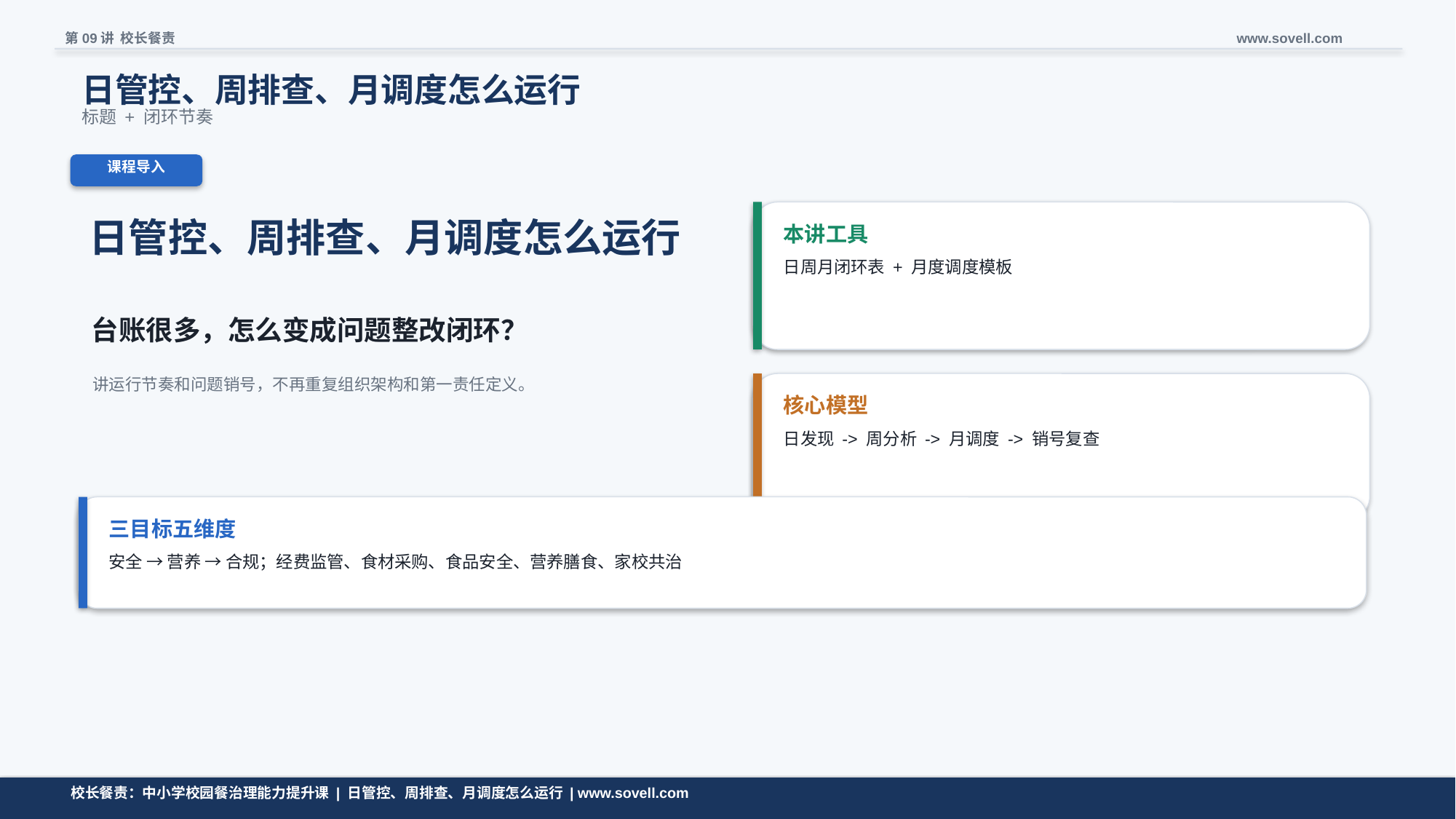

第09讲  校长餐责
www.sovell.com

日管控、周排查、月调度怎么运行
标题 + 闭环节奏

课程导入

日管控、周排查、月调度怎么运行
本讲工具
日周月闭环表 + 月度调度模板
台账很多，怎么变成问题整改闭环？
讲运行节奏和问题销号，不再重复组织架构和第一责任定义。

核心模型
日发现 -> 周分析 -> 月调度 -> 销号复查

三目标五维度
安全 → 营养 → 合规；经费监管、食材采购、食品安全、营养膳食、家校共治

校长餐责：中小学校园餐治理能力提升课 | 日管控、周排查、月调度怎么运行 | www.sovell.com
校长餐责：中小学校园餐治理能力提升课 | 日管控、周排查、月调度怎么运行 | www.sovell.com